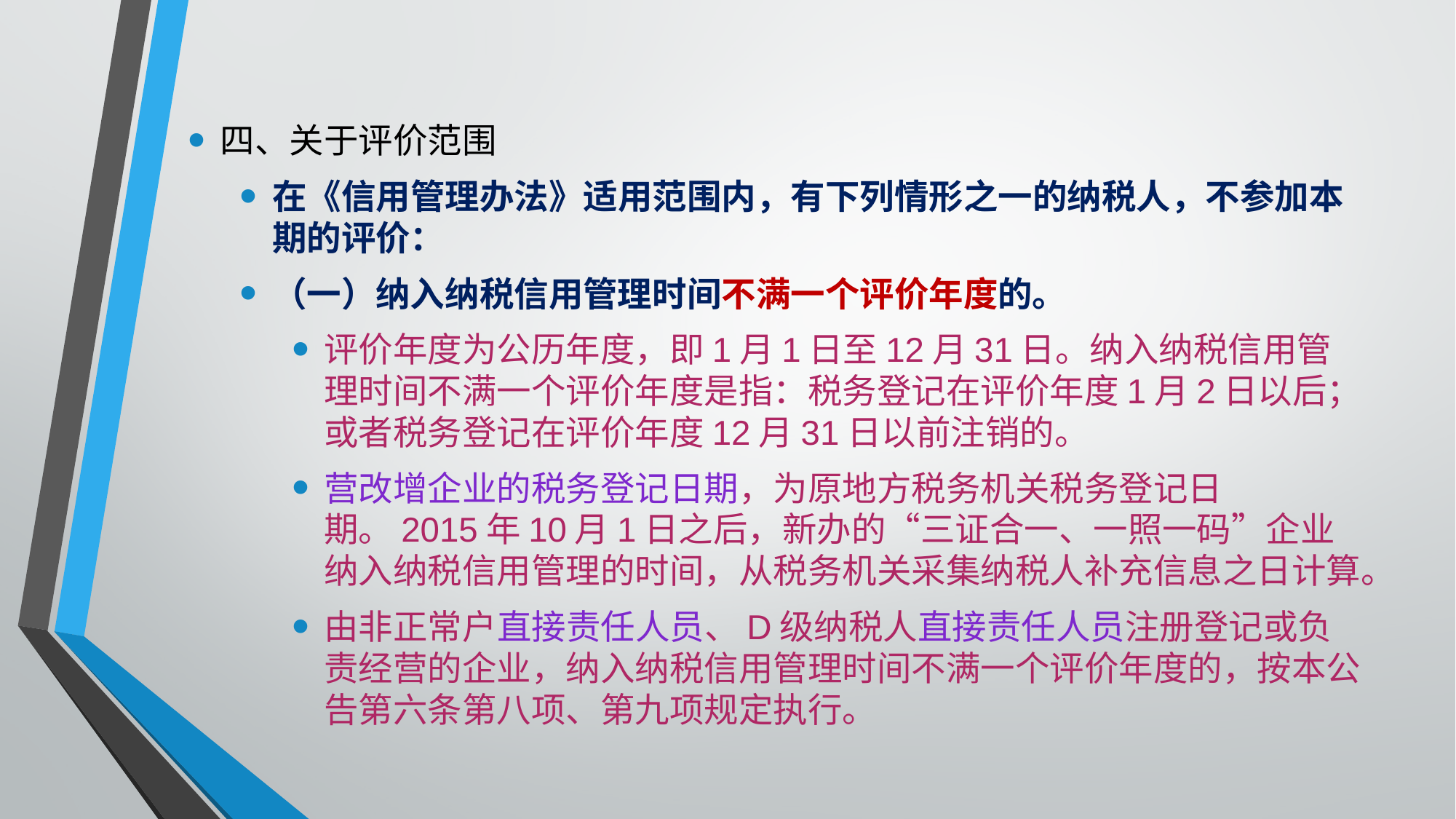

四、关于评价范围
在《信用管理办法》适用范围内，有下列情形之一的纳税人，不参加本期的评价：
（一）纳入纳税信用管理时间不满一个评价年度的。
评价年度为公历年度，即1月1日至12月31日。纳入纳税信用管理时间不满一个评价年度是指：税务登记在评价年度1月2日以后；或者税务登记在评价年度12月31日以前注销的。
营改增企业的税务登记日期，为原地方税务机关税务登记日期。2015年10月1日之后，新办的“三证合一、一照一码”企业纳入纳税信用管理的时间，从税务机关采集纳税人补充信息之日计算。
由非正常户直接责任人员、D级纳税人直接责任人员注册登记或负责经营的企业，纳入纳税信用管理时间不满一个评价年度的，按本公告第六条第八项、第九项规定执行。